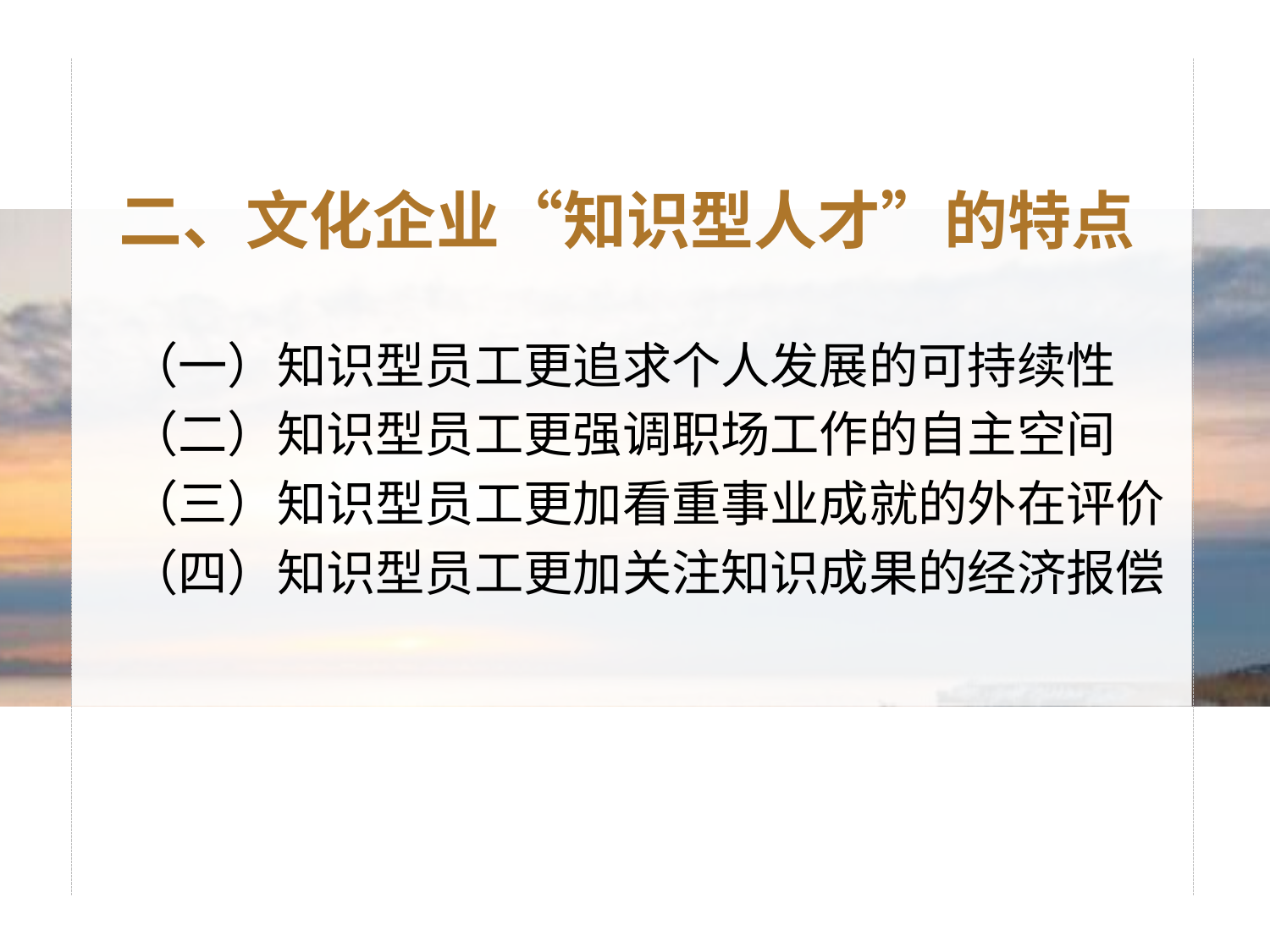

二、文化企业“知识型人才”的特点
（一）知识型员工更追求个人发展的可持续性
（二）知识型员工更强调职场工作的自主空间
（三）知识型员工更加看重事业成就的外在评价
（四）知识型员工更加关注知识成果的经济报偿